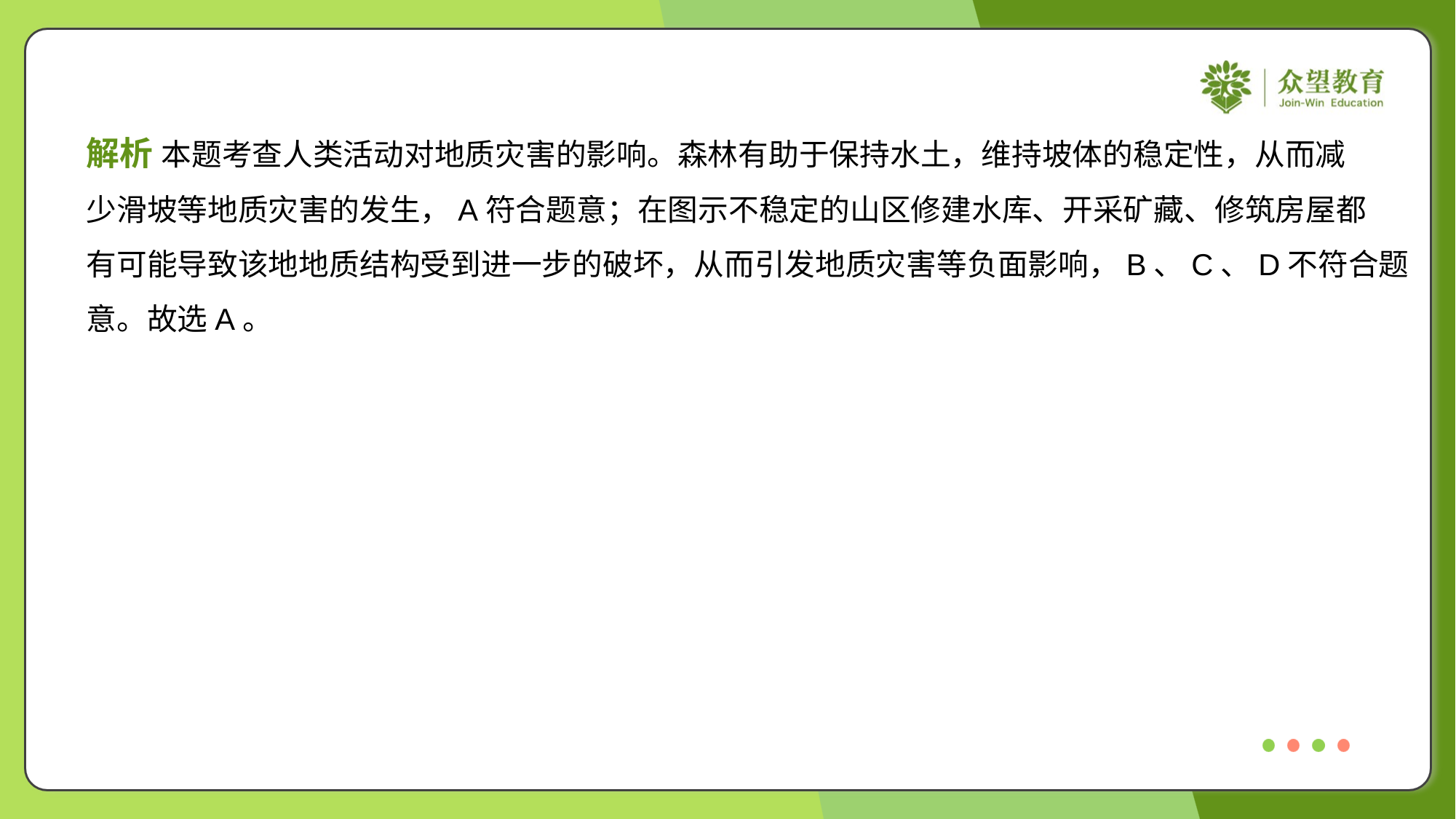

解析 本题考查人类活动对地质灾害的影响。森林有助于保持水土，维持坡体的稳定性，从而减
少滑坡等地质灾害的发生，A符合题意；在图示不稳定的山区修建水库、开采矿藏、修筑房屋都
有可能导致该地地质结构受到进一步的破坏，从而引发地质灾害等负面影响，B、C、D不符合题
意。故选A。